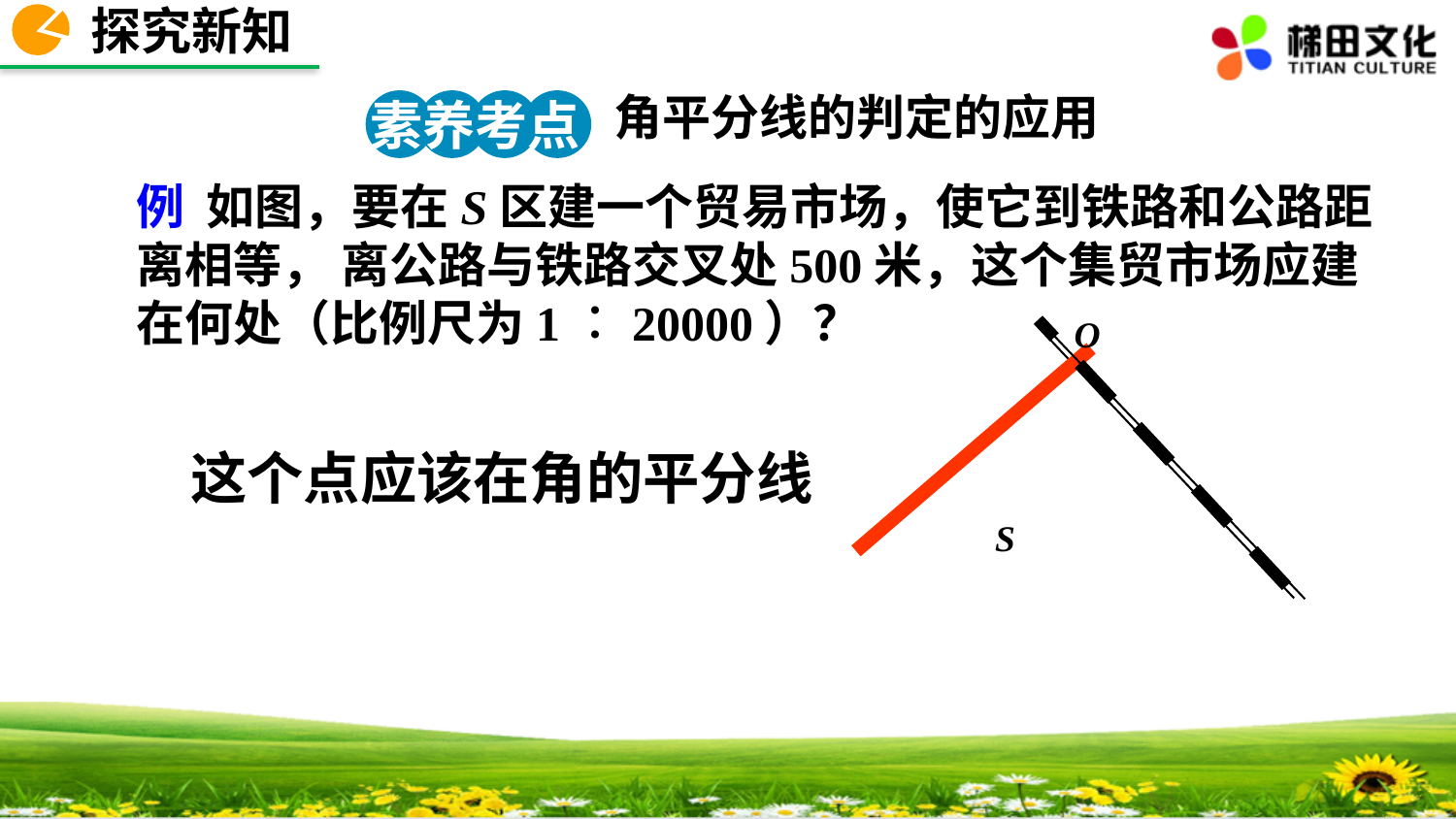

探究新知

角平分线的判定的应用
素养考点

例  如图，要在S区建一个贸易市场，使它到铁路和公路距离相等， 离公路与铁路交叉处500米，这个集贸市场应建在何处（比例尺为1︰20000）？
O

这个点应该在角的平分线
S